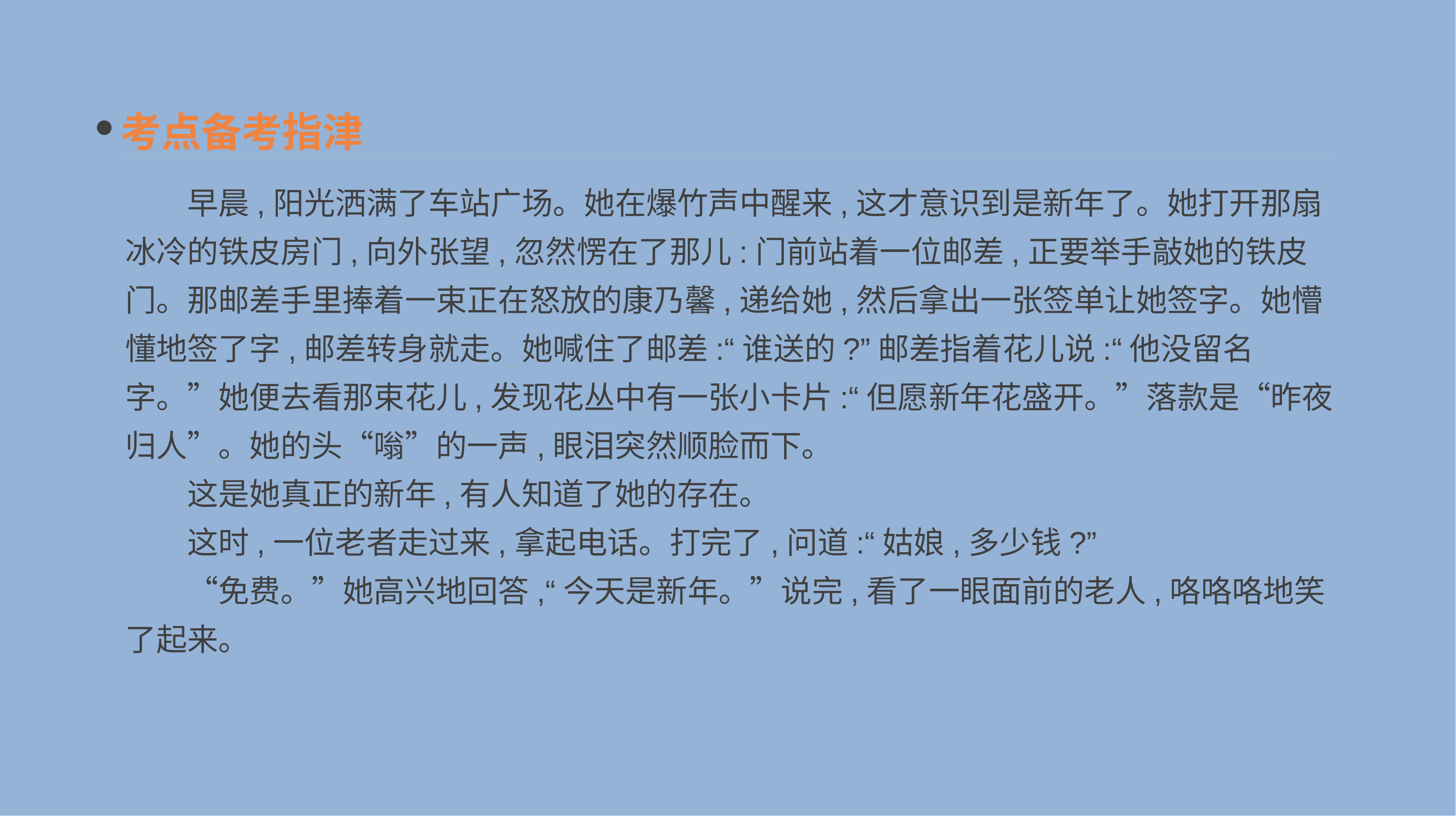

考点备考指津

　　早晨,阳光洒满了车站广场。她在爆竹声中醒来,这才意识到是新年了。她打开那扇冰冷的铁皮房门,向外张望,忽然愣在了那儿:门前站着一位邮差,正要举手敲她的铁皮门。那邮差手里捧着一束正在怒放的康乃馨,递给她,然后拿出一张签单让她签字。她懵懂地签了字,邮差转身就走。她喊住了邮差:“谁送的?”邮差指着花儿说:“他没留名字。”她便去看那束花儿,发现花丛中有一张小卡片:“但愿新年花盛开。”落款是“昨夜归人”。她的头“嗡”的一声,眼泪突然顺脸而下。
　　这是她真正的新年,有人知道了她的存在。
　　这时,一位老者走过来,拿起电话。打完了,问道:“姑娘,多少钱?”
　　“免费。”她高兴地回答,“今天是新年。”说完,看了一眼面前的老人,咯咯咯地笑了起来。